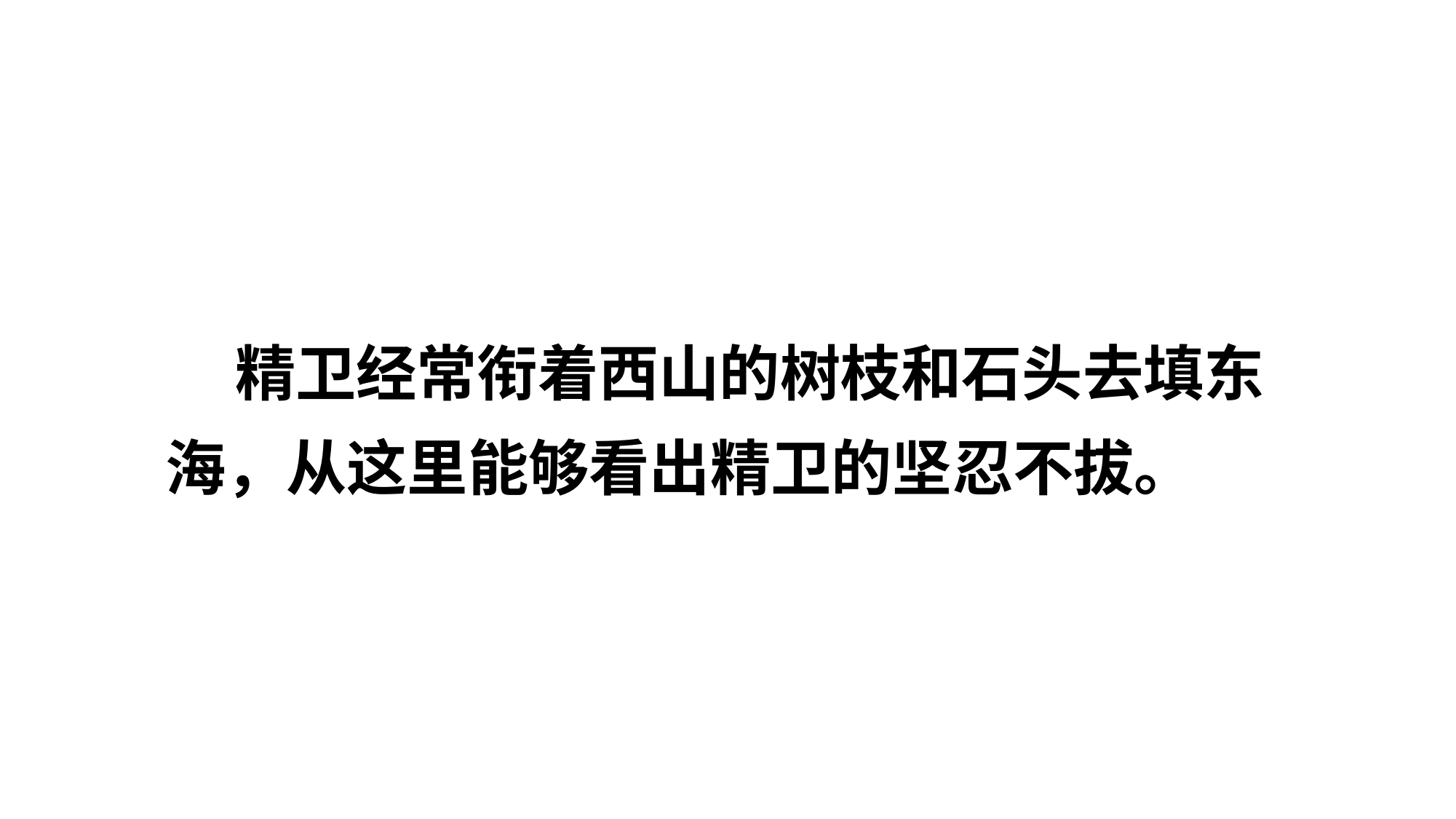

精卫经常衔着西山的树枝和石头去填东海，从这里能够看出精卫的坚忍不拔。